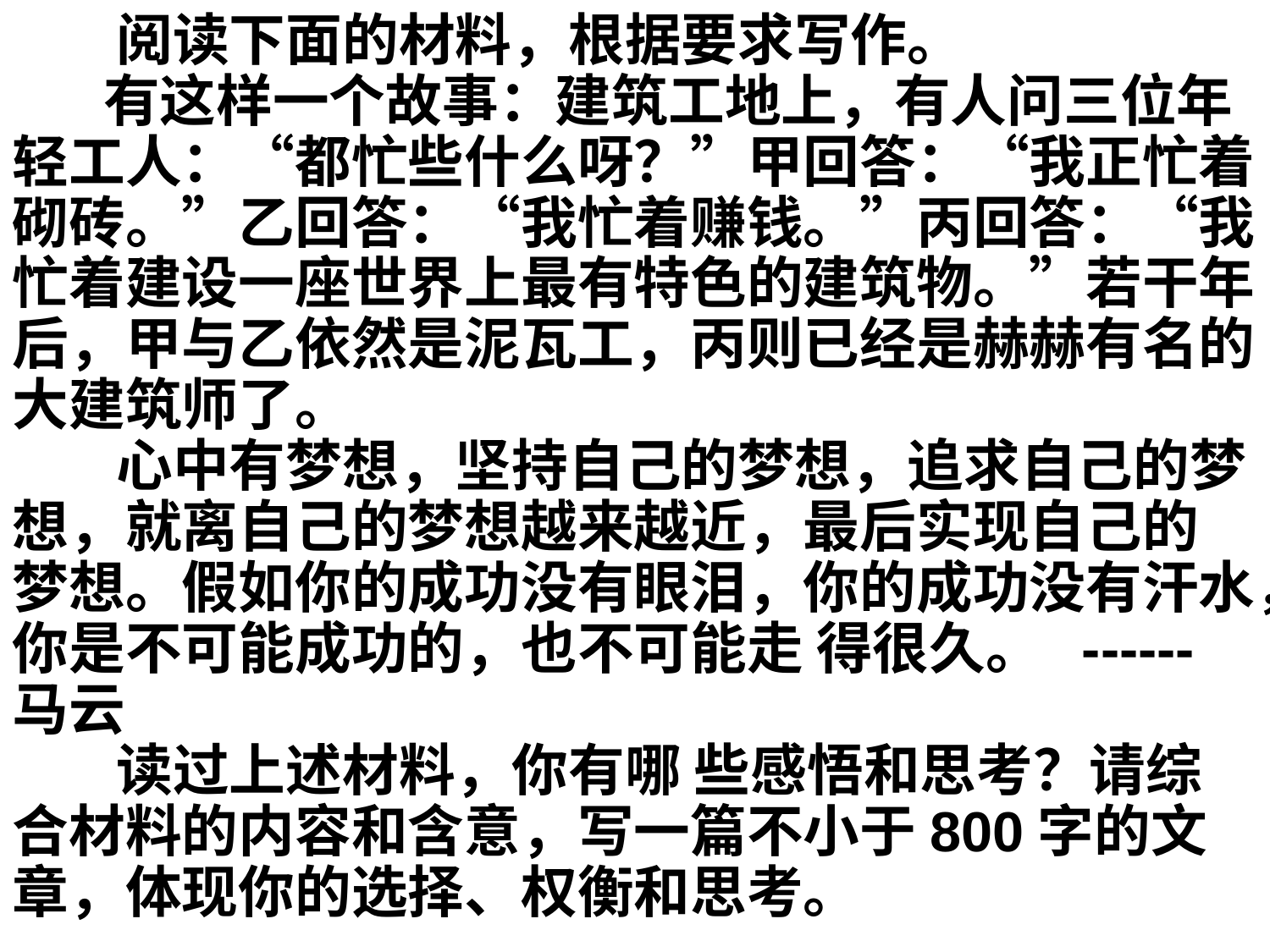

阅读下面的材料，根据要求写作。
      有这样一个故事：建筑工地上，有人问三位年轻工人：“都忙些什么呀？”甲回答：“我正忙着砌砖。”乙回答：“我忙着赚钱。”丙回答：“我忙着建设一座世界上最有特色的建筑物。”若干年后，甲与乙依然是泥瓦工，丙则已经是赫赫有名的大建筑师了。
       心中有梦想，坚持自己的梦想，追求自己的梦想，就离自己的梦想越来越近，最后实现自己的 梦想。假如你的成功没有眼泪，你的成功没有汗水，你是不可能成功的，也不可能走 得很久。  ------  马云
       读过上述材料，你有哪 些感悟和思考？请综合材料的内容和含意，写一篇不小于800字的文章，体现你的选择、权衡和思考。